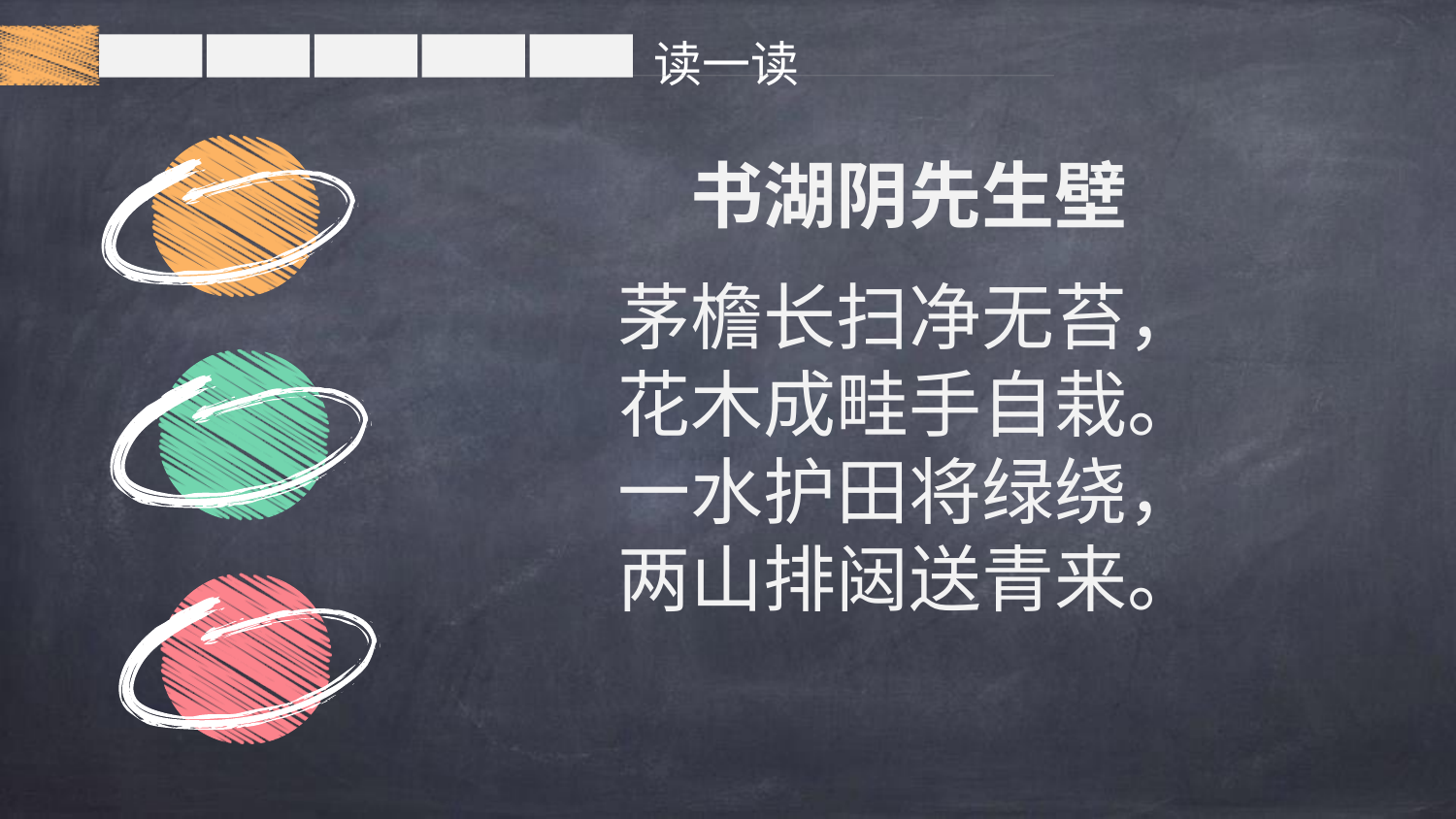

读一读

书湖阴先生壁

茅檐长扫净无苔，
花木成畦手自栽。
一水护田将绿绕，
两山排闼送青来。